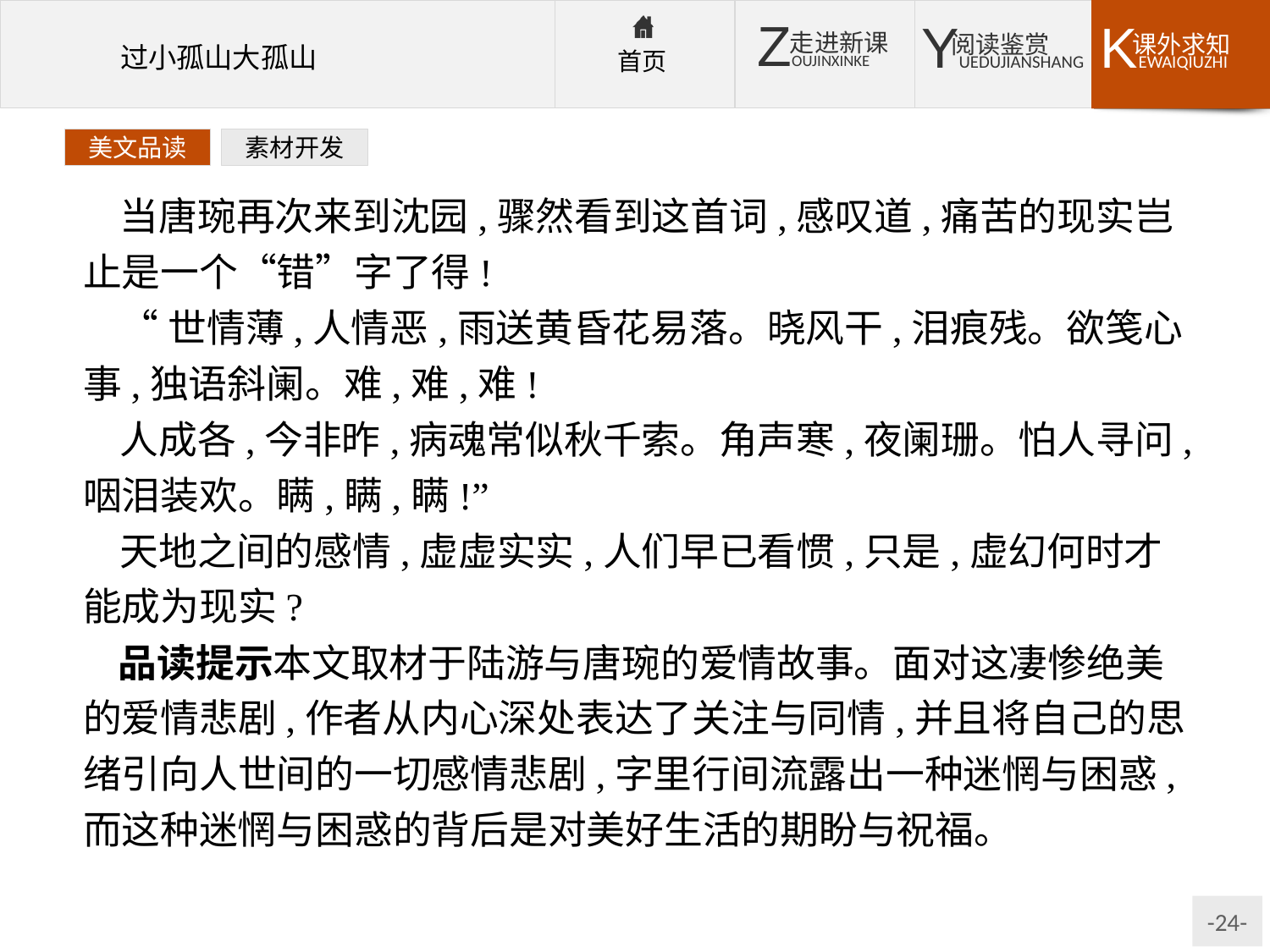

美文品读
素材开发
当唐琬再次来到沈园,骤然看到这首词,感叹道,痛苦的现实岂止是一个“错”字了得!
“世情薄,人情恶,雨送黄昏花易落。晓风干,泪痕残。欲笺心事,独语斜阑。难,难,难!
人成各,今非昨,病魂常似秋千索。角声寒,夜阑珊。怕人寻问,咽泪装欢。瞒,瞒,瞒!”
天地之间的感情,虚虚实实,人们早已看惯,只是,虚幻何时才能成为现实?
品读提示本文取材于陆游与唐琬的爱情故事。面对这凄惨绝美的爱情悲剧,作者从内心深处表达了关注与同情,并且将自己的思绪引向人世间的一切感情悲剧,字里行间流露出一种迷惘与困惑,而这种迷惘与困惑的背后是对美好生活的期盼与祝福。